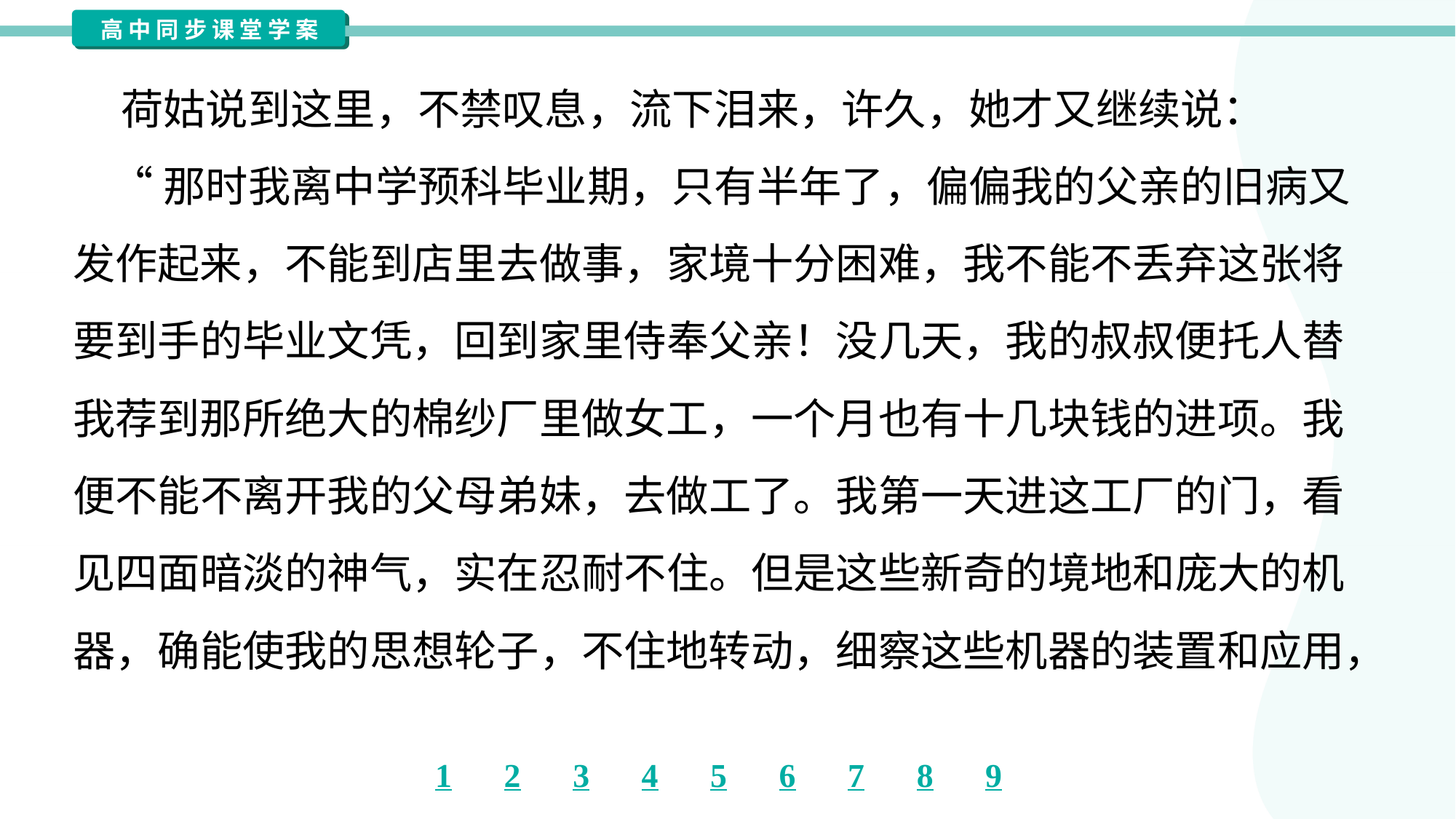

荷姑说到这里，不禁叹息，流下泪来，许久，她才又继续说：
    “那时我离中学预科毕业期，只有半年了，偏偏我的父亲的旧病又
发作起来，不能到店里去做事，家境十分困难，我不能不丢弃这张将
要到手的毕业文凭，回到家里侍奉父亲！没几天，我的叔叔便托人替
我荐到那所绝大的棉纱厂里做女工，一个月也有十几块钱的进项。我
便不能不离开我的父母弟妹，去做工了。我第一天进这工厂的门，看
见四面暗淡的神气，实在忍耐不住。但是这些新奇的境地和庞大的机
器，确能使我的思想轮子，不住地转动，细察这些机器的装置和应用，